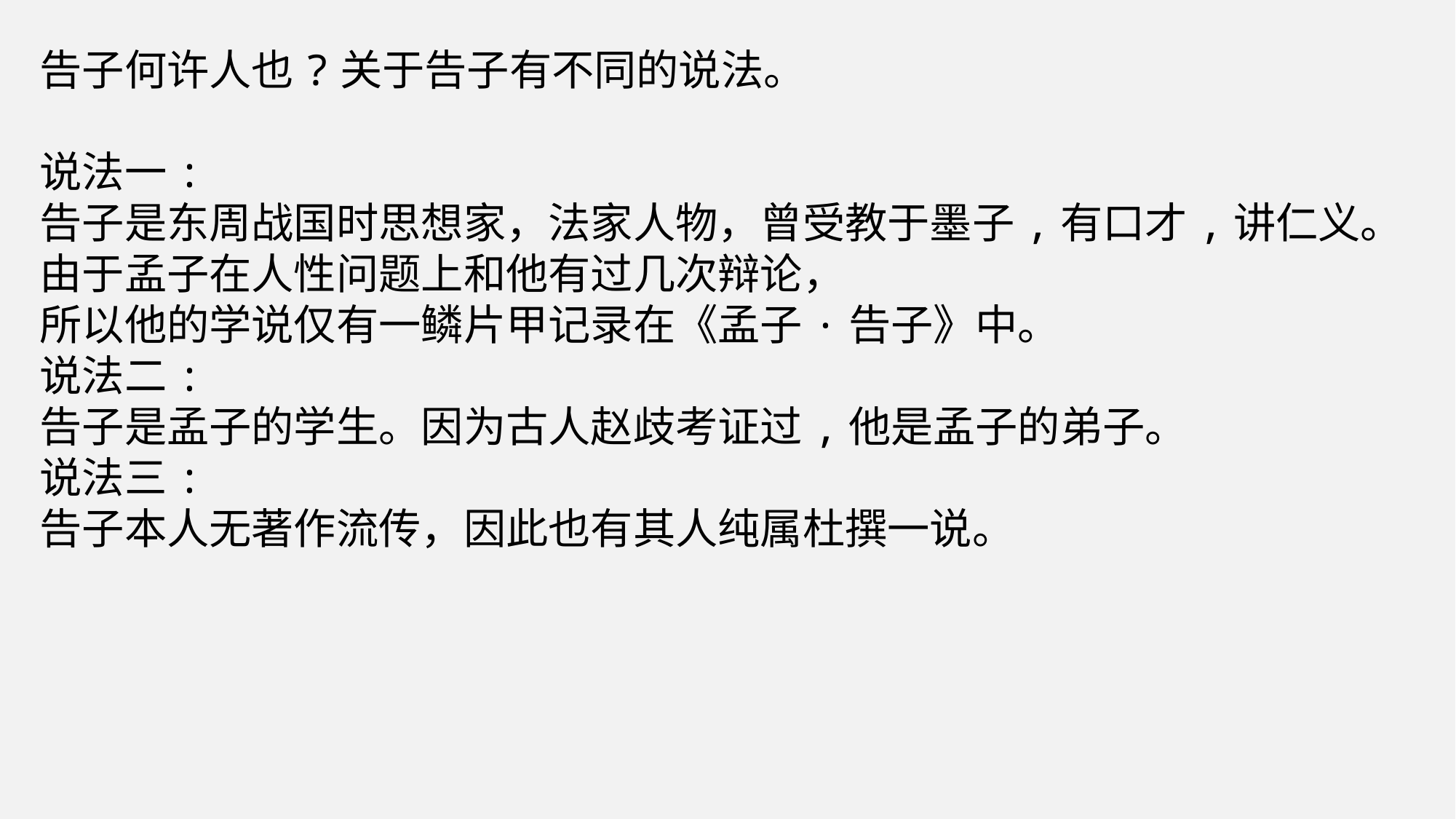

告子何许人也?关于告子有不同的说法。

说法一:
告子是东周战国时思想家，法家人物，曾受教于墨子,有口才,讲仁义。
由于孟子在人性问题上和他有过几次辩论，
所以他的学说仅有一鳞片甲记录在《孟子·告子》中。
说法二:
告子是孟子的学生。因为古人赵歧考证过,他是孟子的弟子。
说法三:
告子本人无著作流传，因此也有其人纯属杜撰一说。